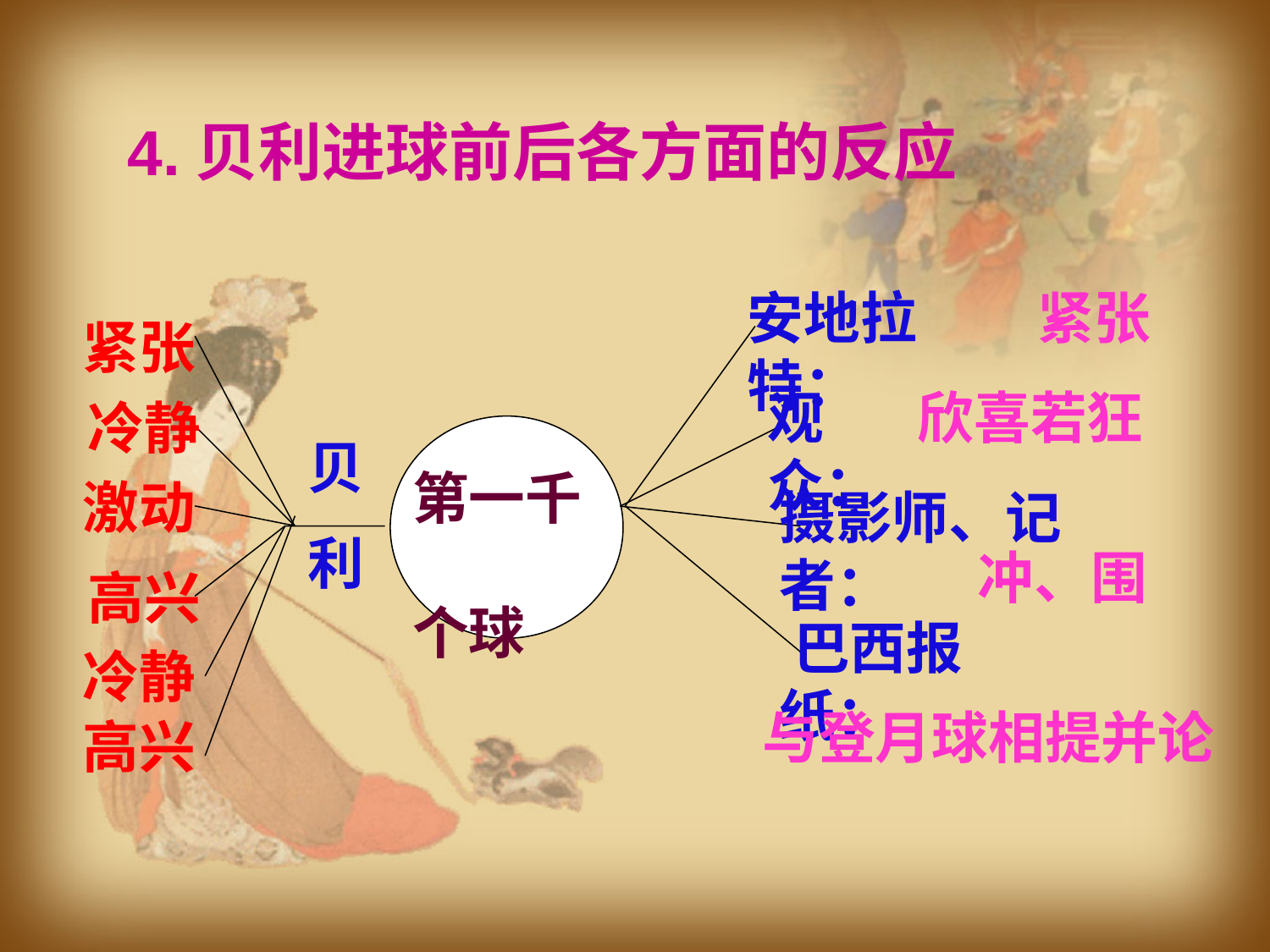

4.贝利进球前后各方面的反应
安地拉特：
紧张
紧张

观众：
欣喜若狂
冷静

贝
利

第一千           个球
激动
摄影师、记者：

冲、围
高兴
巴西报纸：
冷静
与登月球相提并论
高兴